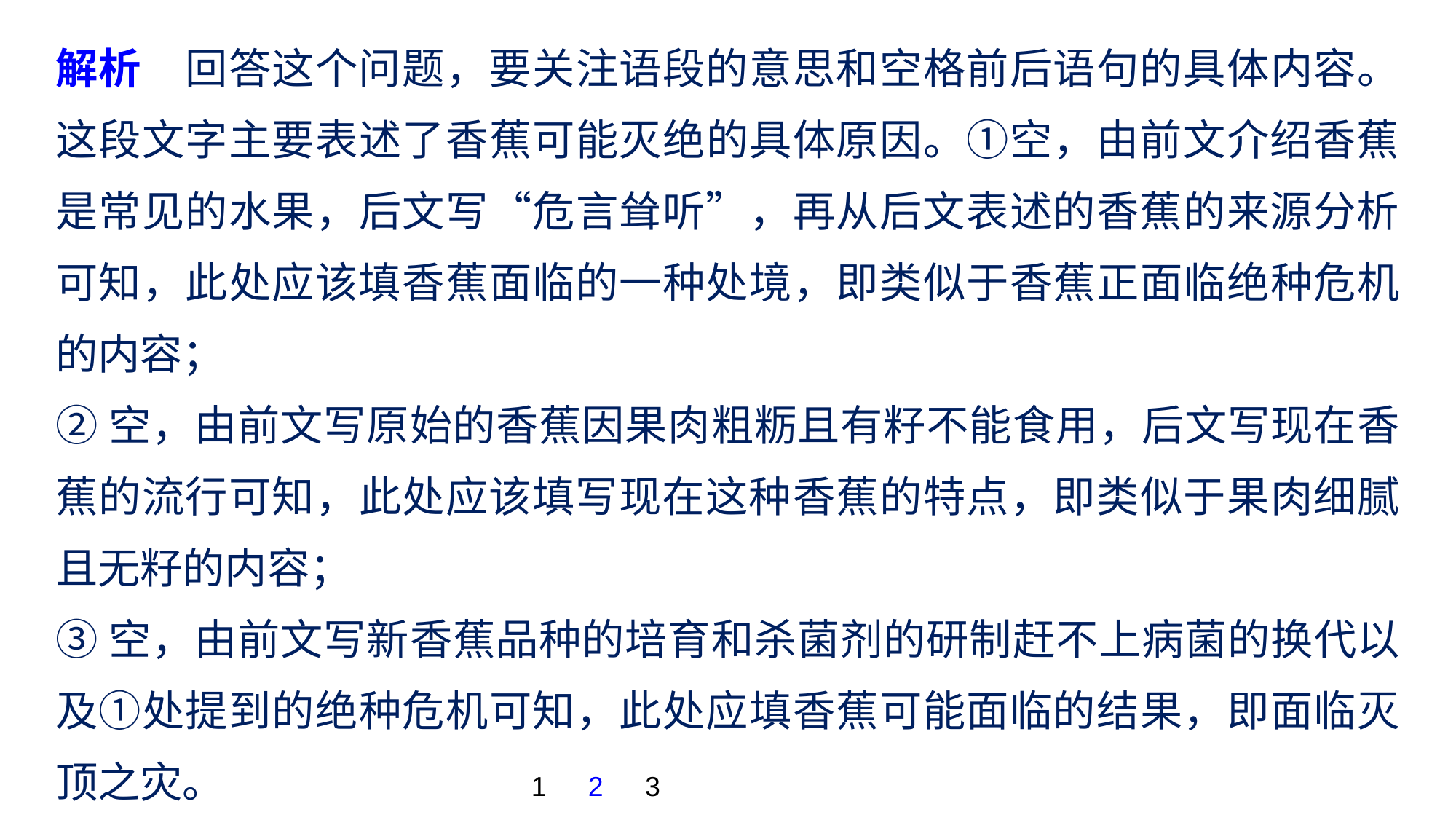

解析　回答这个问题，要关注语段的意思和空格前后语句的具体内容。这段文字主要表述了香蕉可能灭绝的具体原因。①空，由前文介绍香蕉是常见的水果，后文写“危言耸听”，再从后文表述的香蕉的来源分析可知，此处应该填香蕉面临的一种处境，即类似于香蕉正面临绝种危机的内容；
②空，由前文写原始的香蕉因果肉粗粝且有籽不能食用，后文写现在香蕉的流行可知，此处应该填写现在这种香蕉的特点，即类似于果肉细腻且无籽的内容；
③空，由前文写新香蕉品种的培育和杀菌剂的研制赶不上病菌的换代以及①处提到的绝种危机可知，此处应填香蕉可能面临的结果，即面临灭顶之灾。
1
2
3